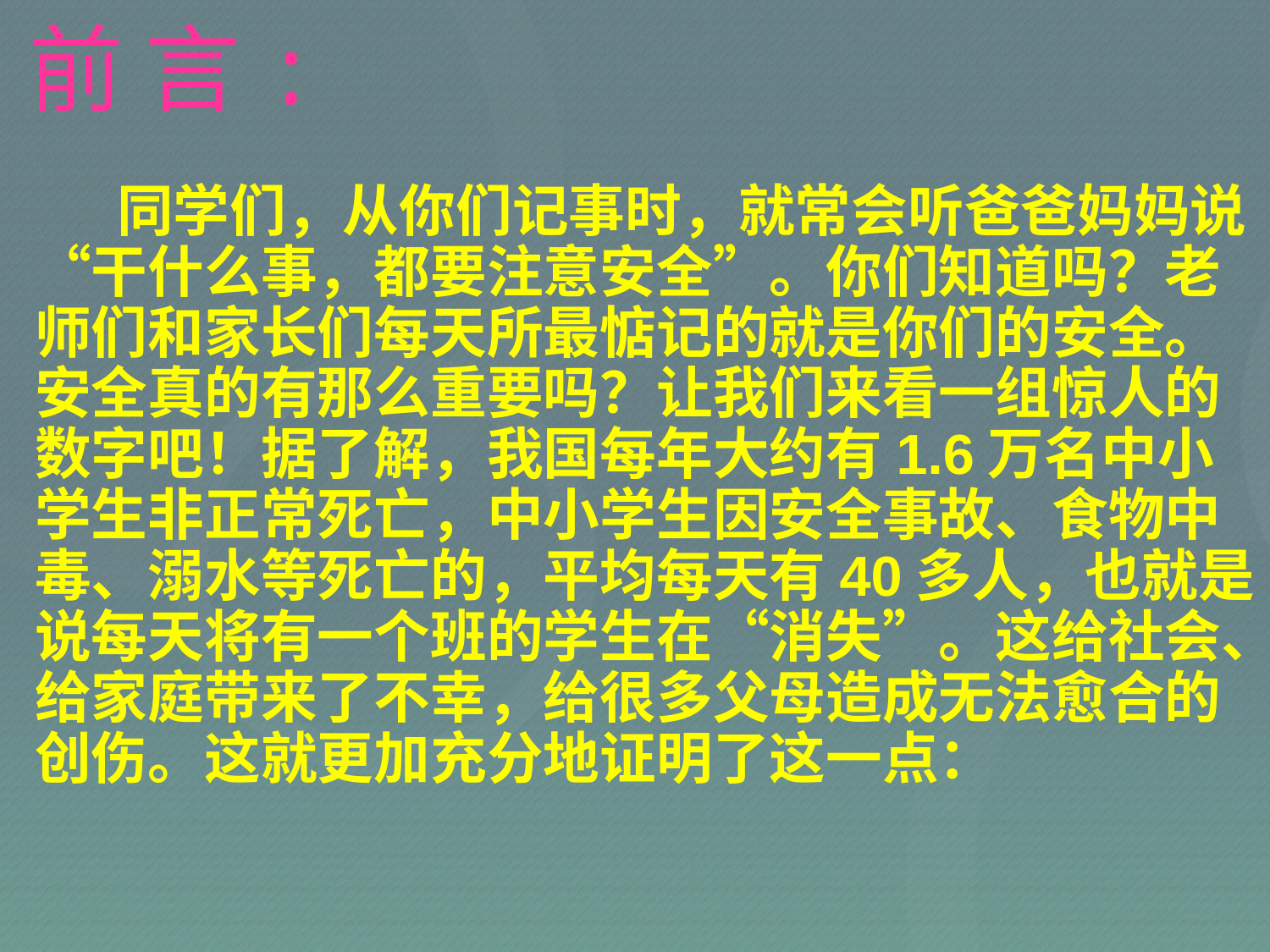

# 前 言:
         同学们，从你们记事时，就常会听爸爸妈妈说“干什么事，都要注意安全”。你们知道吗？老师们和家长们每天所最惦记的就是你们的安全。安全真的有那么重要吗？让我们来看一组惊人的数字吧！据了解，我国每年大约有1.6万名中小学生非正常死亡，中小学生因安全事故、食物中毒、溺水等死亡的，平均每天有40多人，也就是说每天将有一个班的学生在“消失”。这给社会、给家庭带来了不幸，给很多父母造成无法愈合的创伤。这就更加充分地证明了这一点：